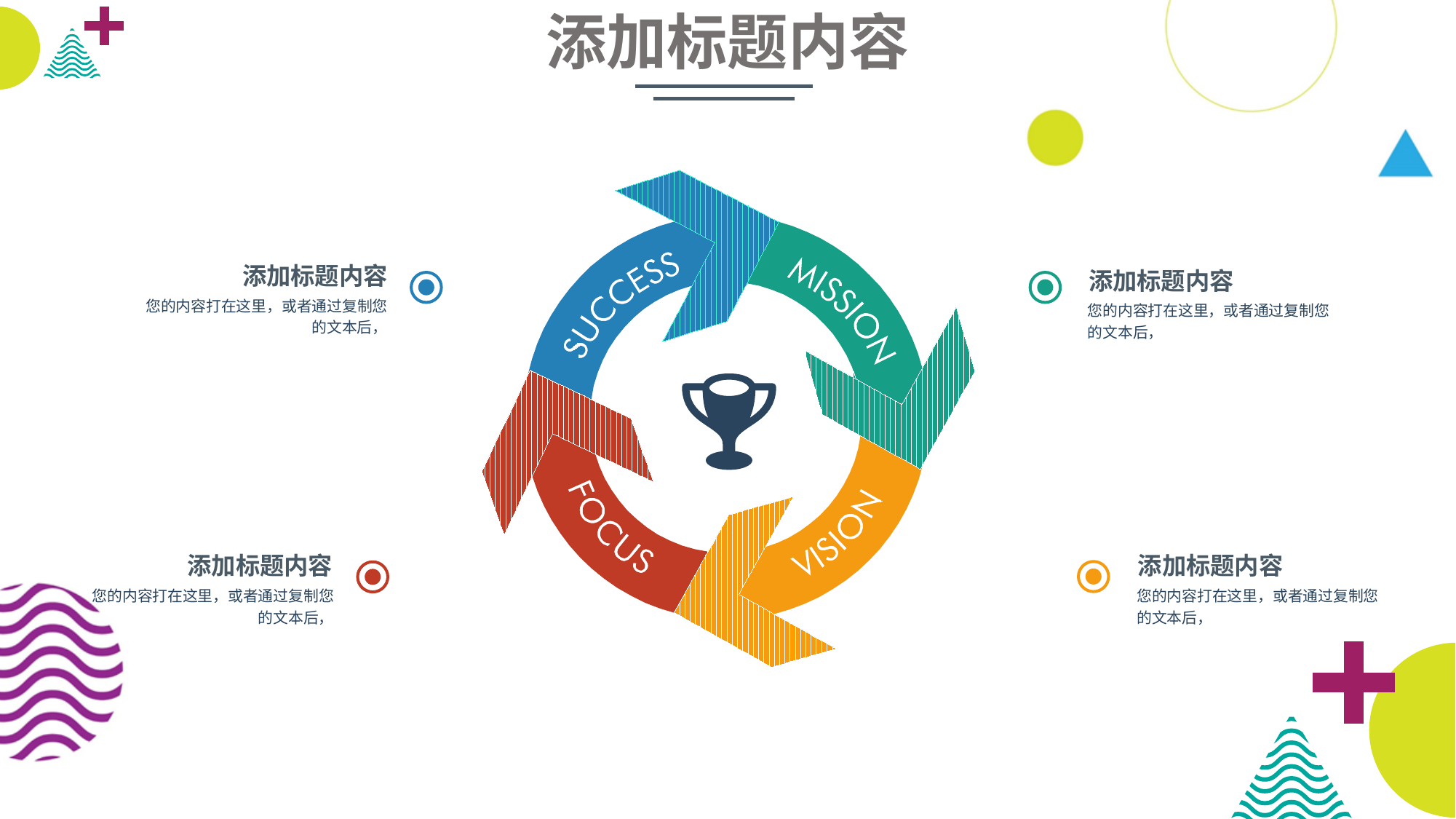

添加标题内容

添加标题内容
添加标题内容

您的内容打在这里，或者通过复制您的文本后，
您的内容打在这里，或者通过复制您的文本后，

添加标题内容
添加标题内容

您的内容打在这里，或者通过复制您的文本后，
您的内容打在这里，或者通过复制您的文本后，